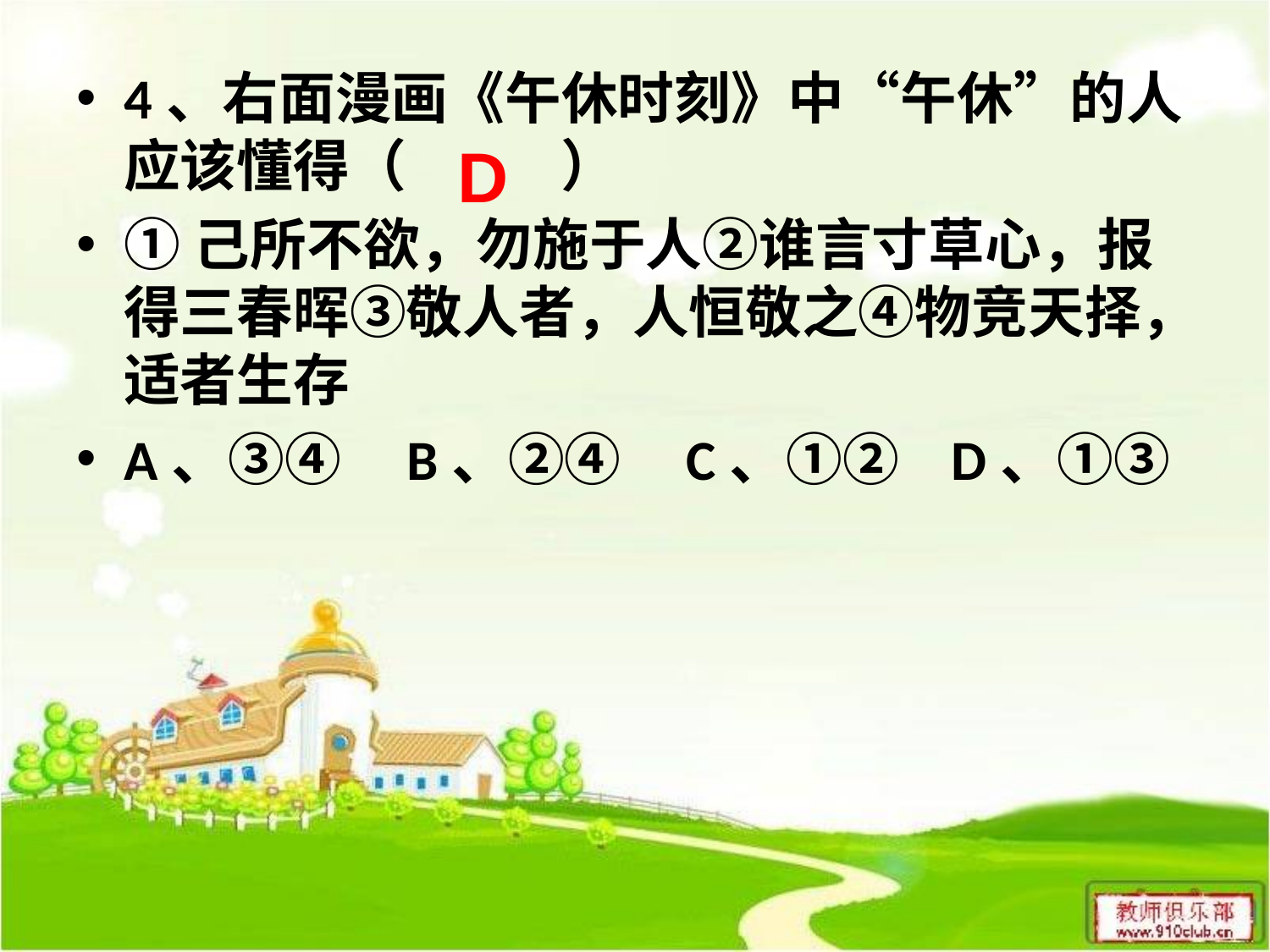

4、右面漫画《午休时刻》中“午休”的人应该懂得（            ）
①己所不欲，勿施于人②谁言寸草心，报得三春晖③敬人者，人恒敬之④物竞天择，适者生存
A、③④    B、②④    C、①②   D、①③
D